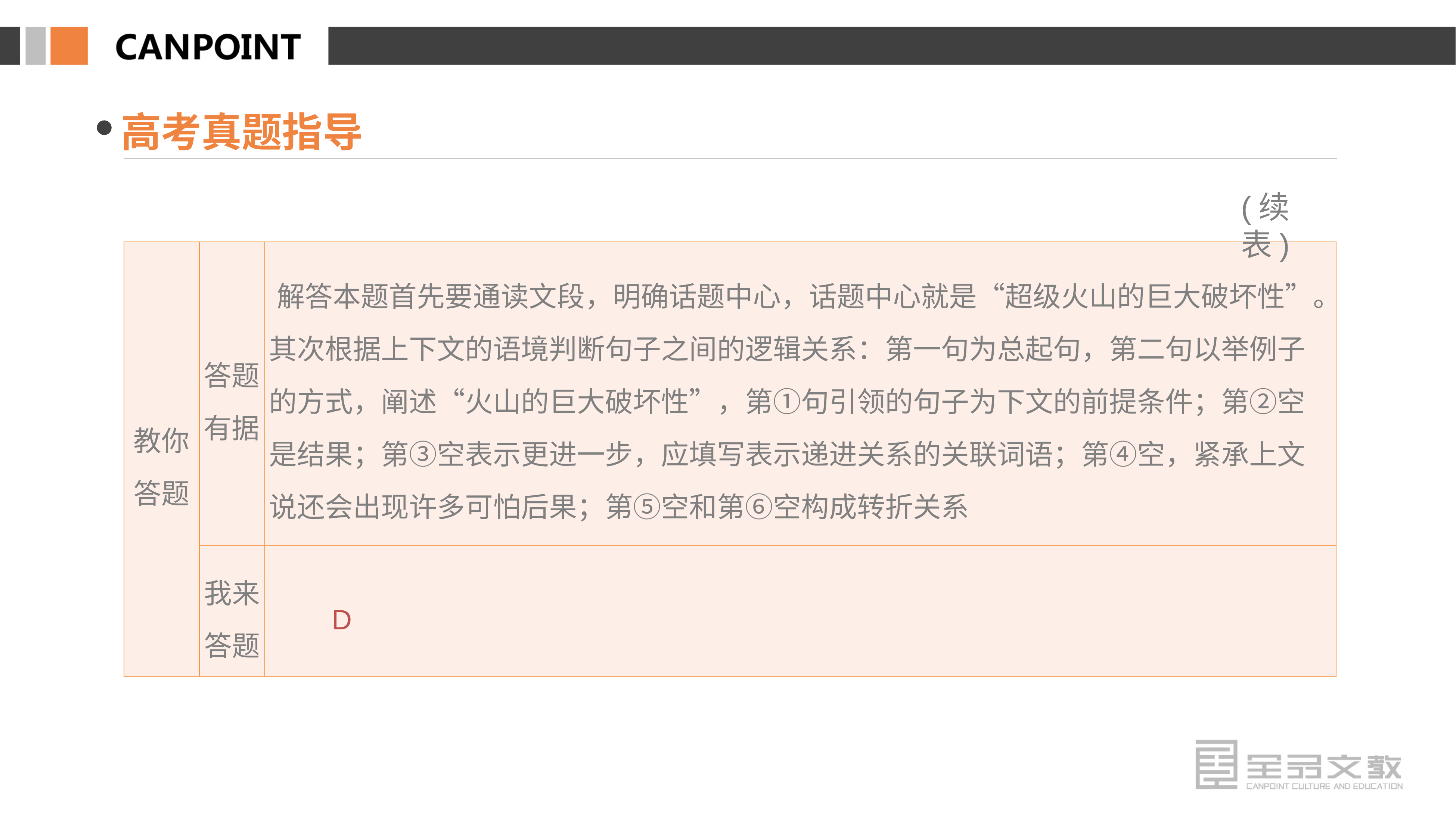

高考真题指导

(续表)
| 教你 答题 | 答题有据 | 解答本题首先要通读文段，明确话题中心，话题中心就是“超级火山的巨大破坏性”。其次根据上下文的语境判断句子之间的逻辑关系：第一句为总起句，第二句以举例子的方式，阐述“火山的巨大破坏性”，第①句引领的句子为下文的前提条件；第②空是结果；第③空表示更进一步，应填写表示递进关系的关联词语；第④空，紧承上文说还会出现许多可怕后果；第⑤空和第⑥空构成转折关系 |
| --- | --- | --- |
|  | 我来答题 |  |
D